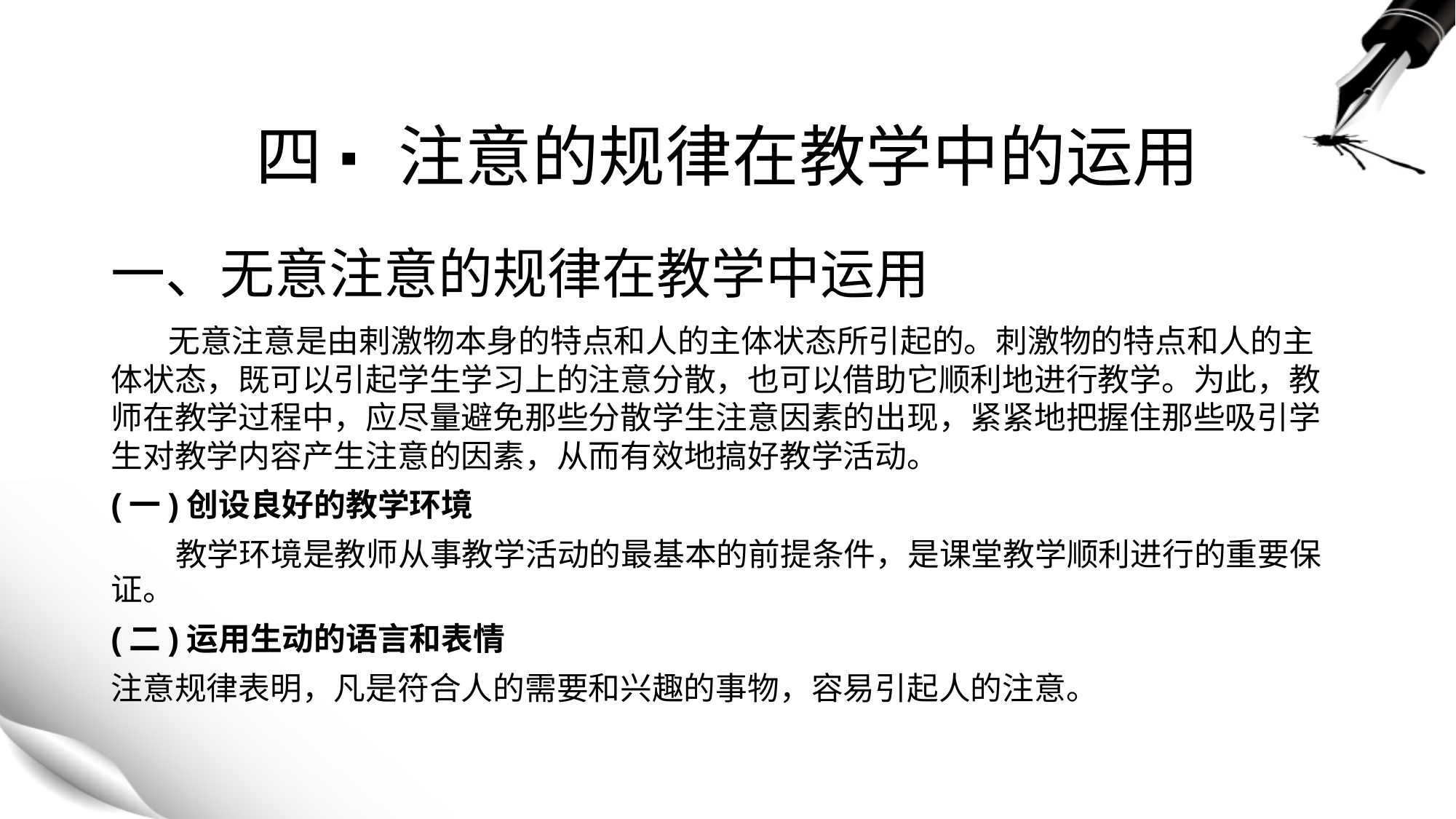

# 四· 注意的规律在教学中的运用
一、无意注意的规律在教学中运用
       无意注意是由剌激物本身的特点和人的主体状态所引起的。刺激物的特点和人的主体状态，既可以引起学生学习上的注意分散，也可以借助它顺利地进行教学。为此，教师在教学过程中，应尽量避免那些分散学生注意因素的出现，紧紧地把握住那些吸引学生对教学内容产生注意的因素，从而有效地搞好教学活动。
(一)创设良好的教学环境
        教学环境是教师从事教学活动的最基本的前提条件，是课堂教学顺利进行的重要保证。
(二)运用生动的语言和表情
注意规律表明，凡是符合人的需要和兴趣的事物，容易引起人的注意。